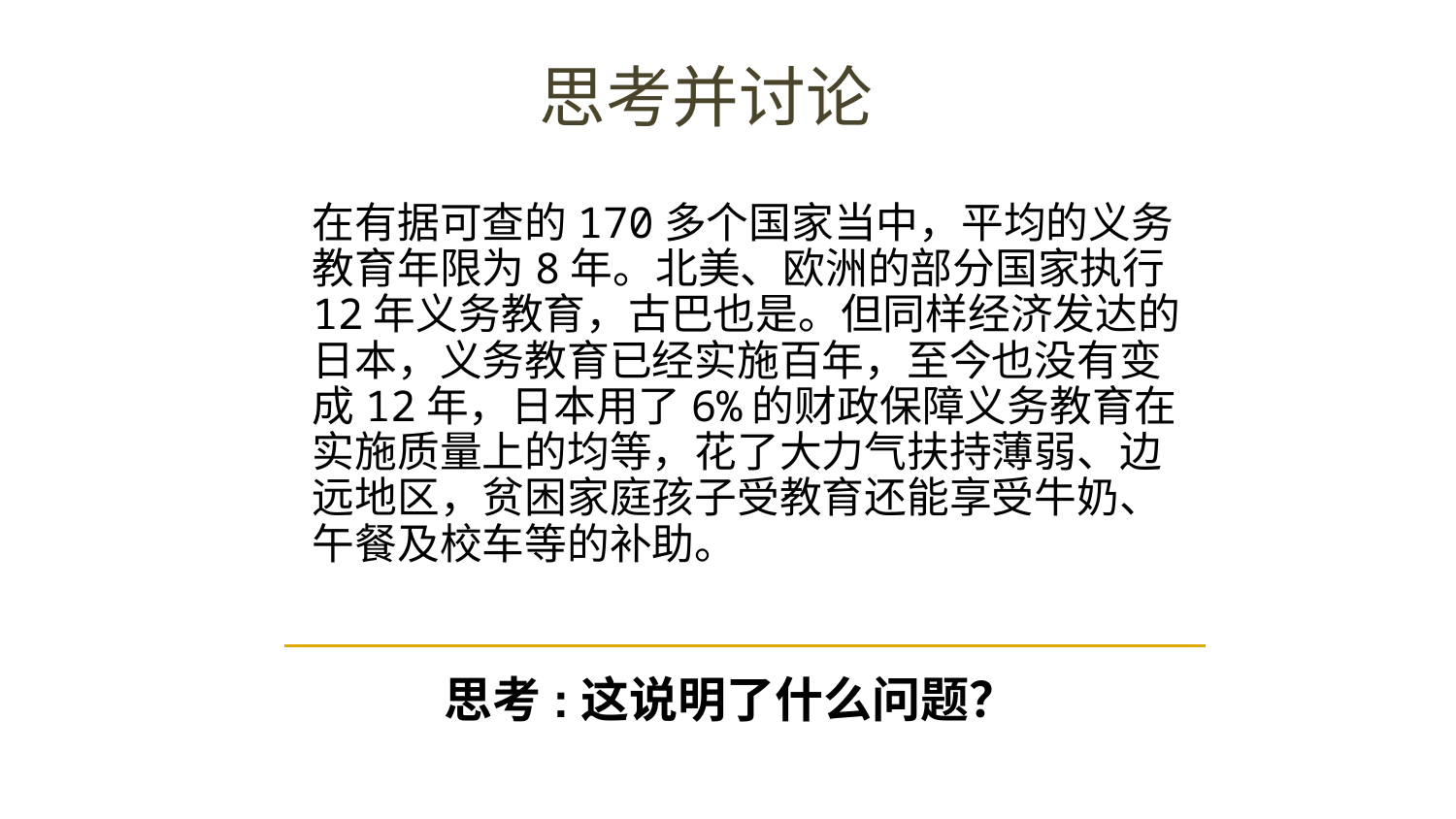

思考并讨论
在有据可查的170多个国家当中，平均的义务教育年限为8年。北美、欧洲的部分国家执行12年义务教育，古巴也是。但同样经济发达的日本，义务教育已经实施百年，至今也没有变成12年，日本用了6%的财政保障义务教育在实施质量上的均等，花了大力气扶持薄弱、边远地区，贫困家庭孩子受教育还能享受牛奶、午餐及校车等的补助。
思考:这说明了什么问题？